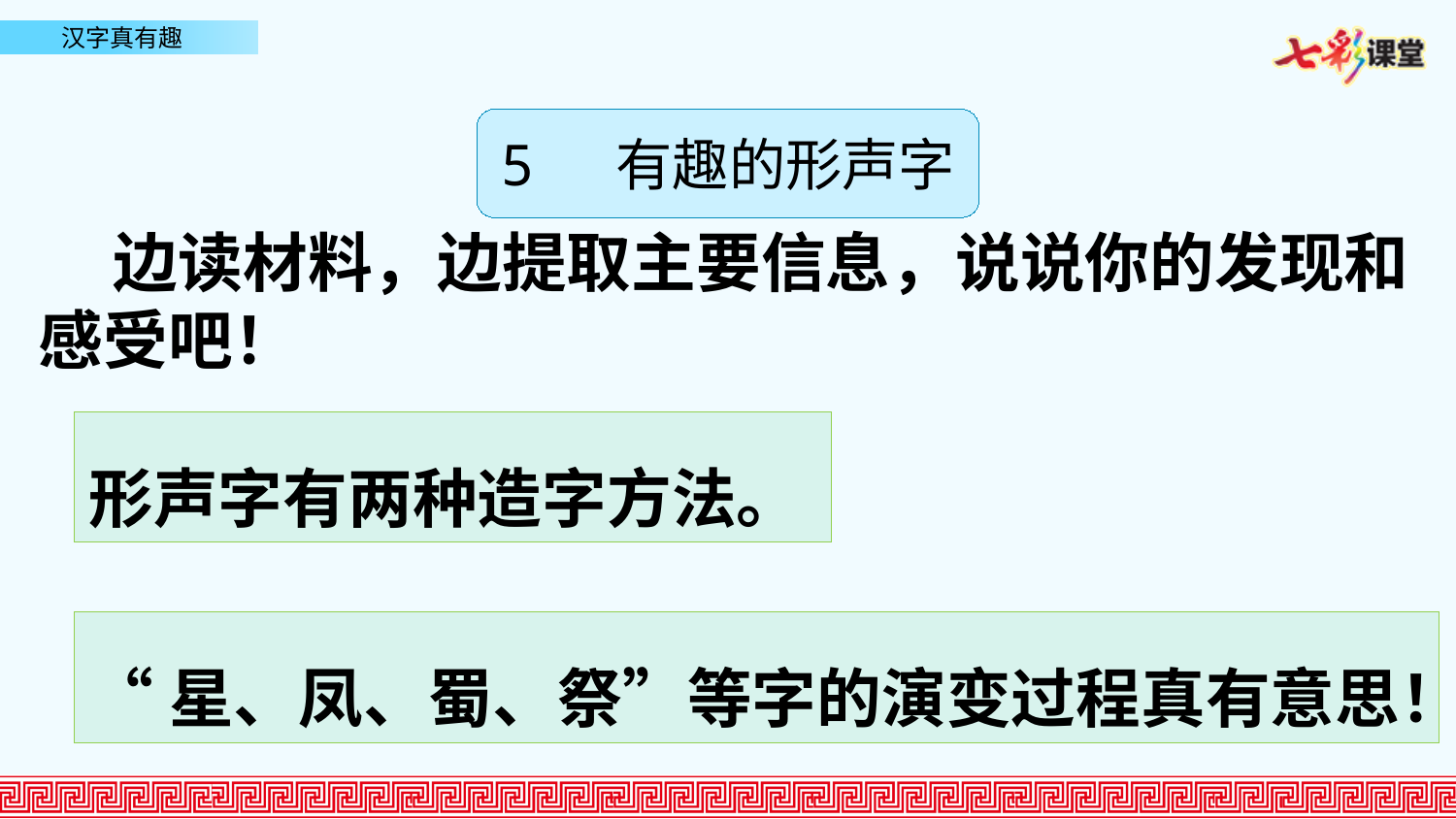

5  有趣的形声字
    边读材料，边提取主要信息，说说你的发现和感受吧！
形声字有两种造字方法。
“星、凤、蜀、祭”等字的演变过程真有意思！